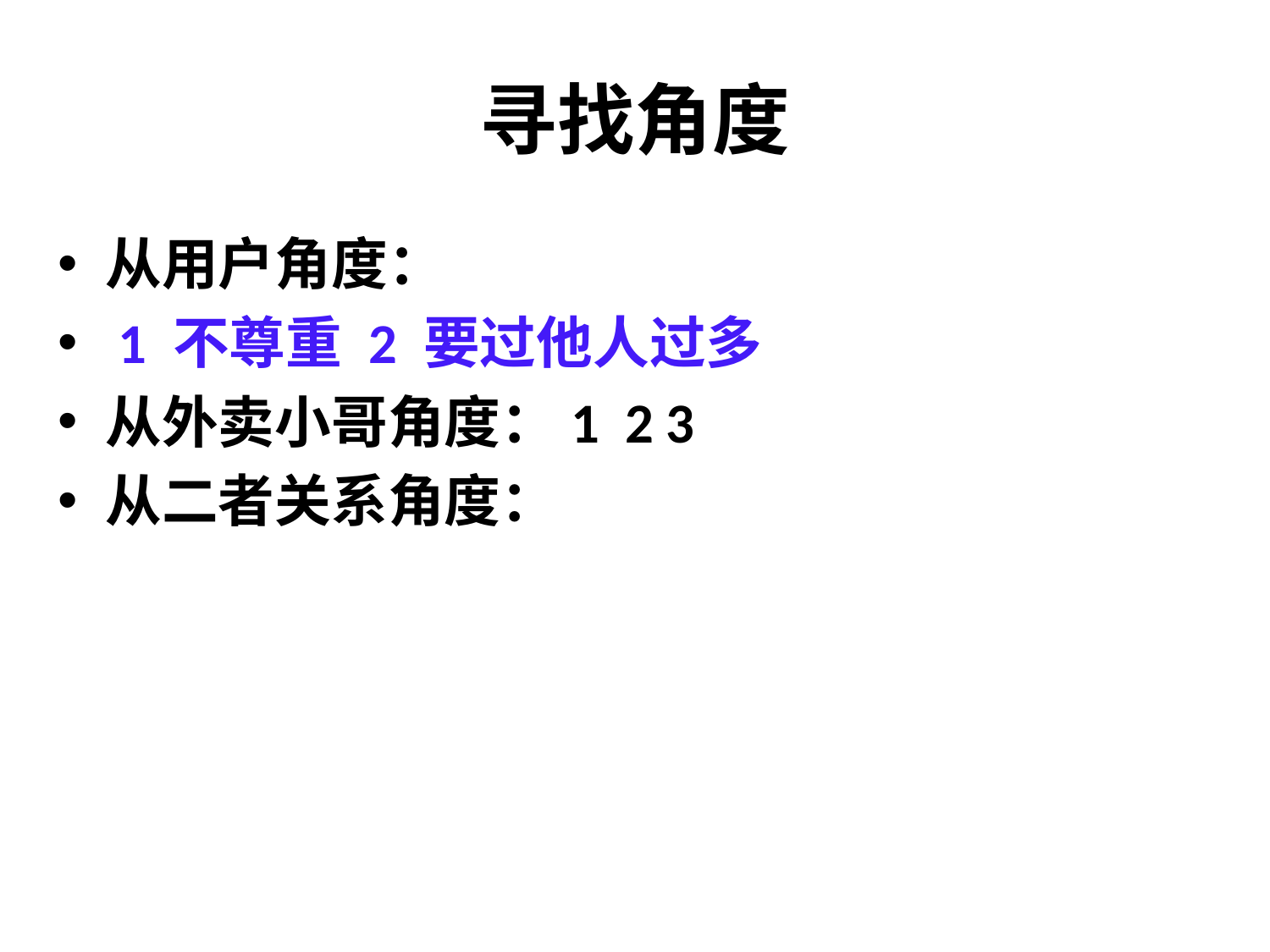

# 寻找角度
从用户角度：
 1 不尊重 2 要过他人过多
从外卖小哥角度：1  2 3
从二者关系角度：